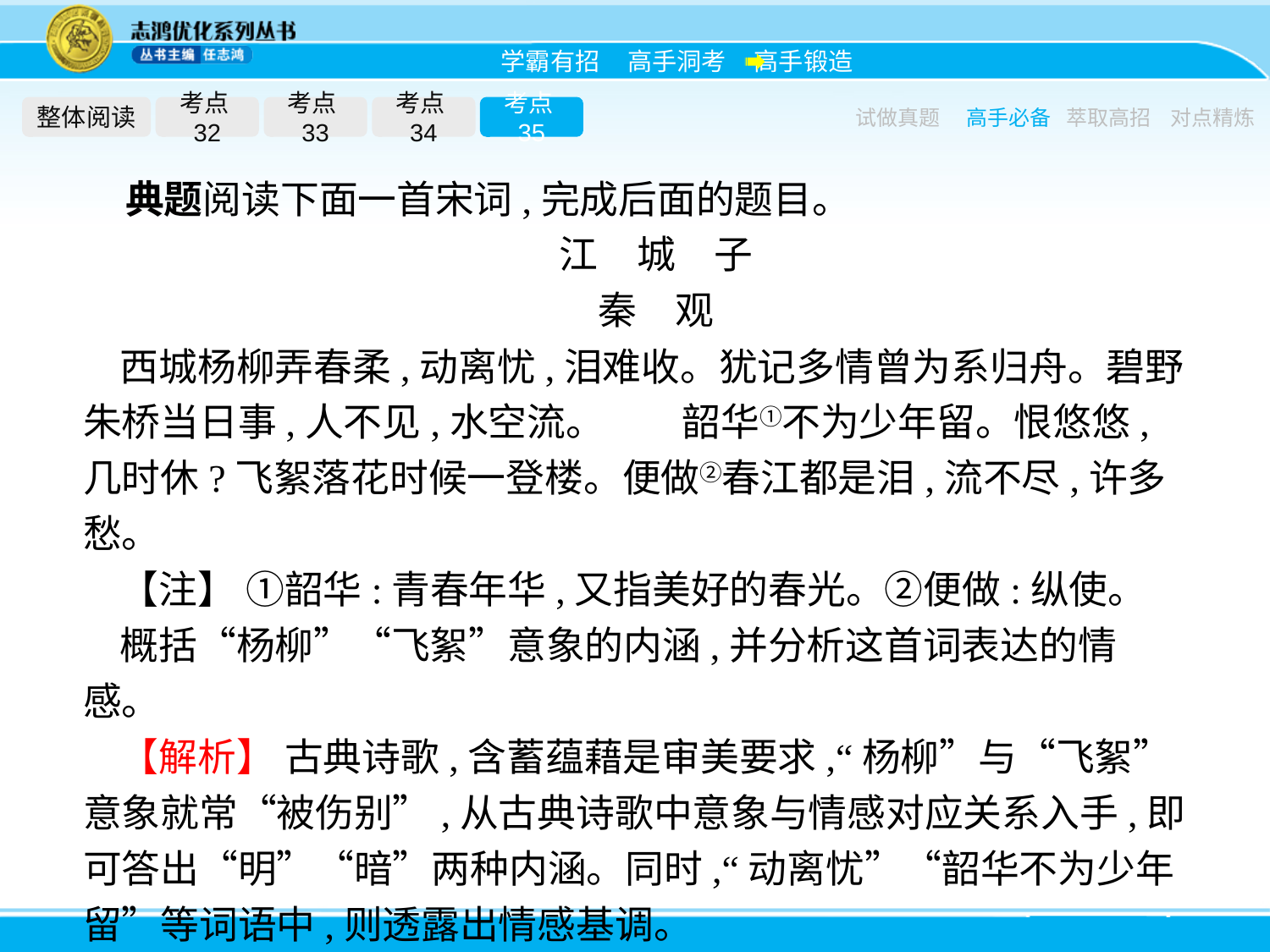

整体阅读
考点32
考点33
考点34
考点35
试做真题
高手必备
萃取高招
对点精炼
典题阅读下面一首宋词,完成后面的题目。
江　城　子
秦　观
西城杨柳弄春柔,动离忧,泪难收。犹记多情曾为系归舟。碧野朱桥当日事,人不见,水空流。　　韶华①不为少年留。恨悠悠,几时休?飞絮落花时候一登楼。便做②春江都是泪,流不尽,许多愁。
【注】 ①韶华:青春年华,又指美好的春光。②便做:纵使。
概括“杨柳”“飞絮”意象的内涵,并分析这首词表达的情感。
【解析】 古典诗歌,含蓄蕴藉是审美要求,“杨柳”与“飞絮”意象就常“被伤别”,从古典诗歌中意象与情感对应关系入手,即可答出“明”“暗”两种内涵。同时,“动离忧”“韶华不为少年留”等词语中,则透露出情感基调。